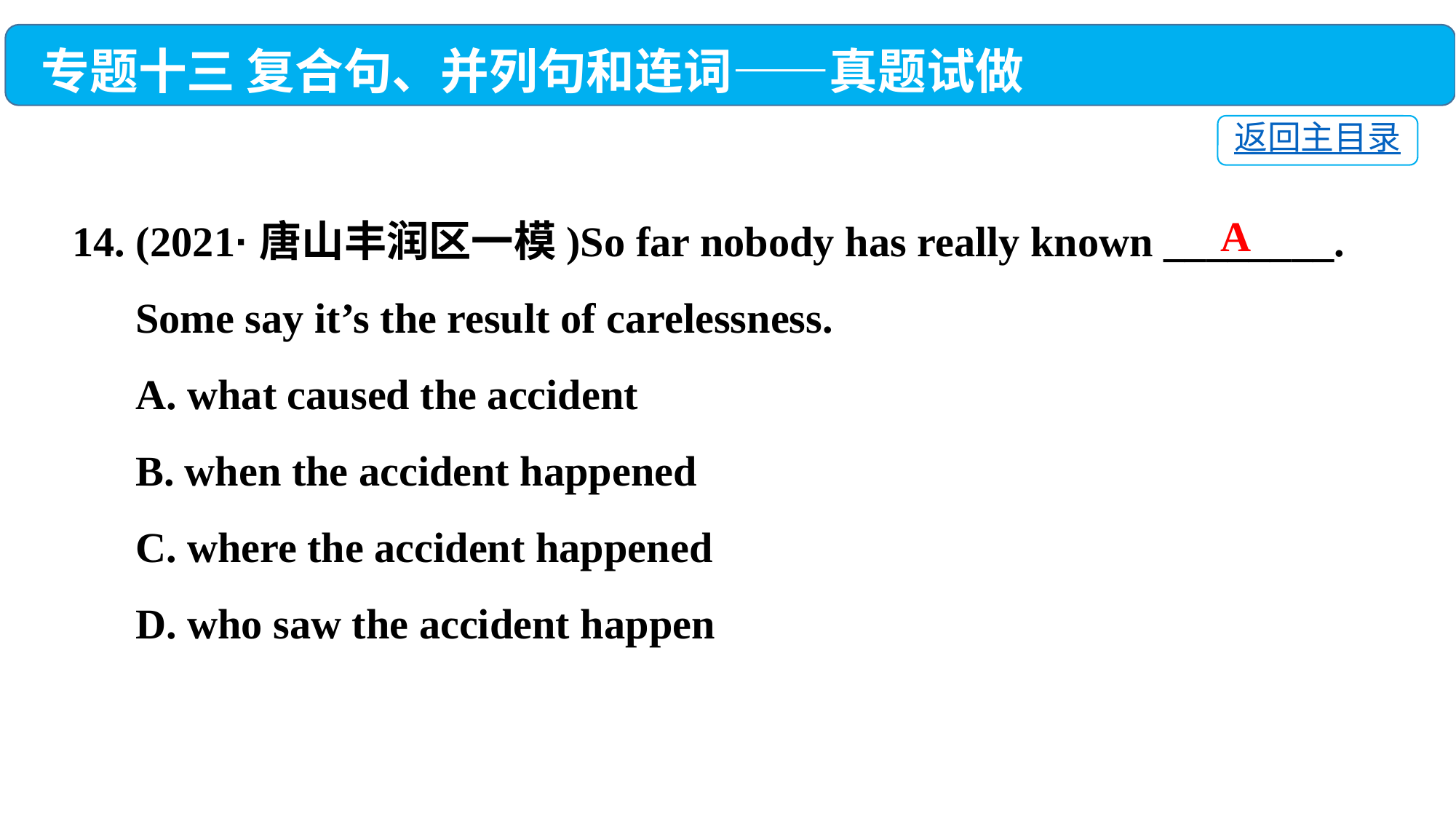

专题十三 复合句、并列句和连词——真题试做
返回主目录
14. (2021·唐山丰润区一模)So far nobody has really known ________.
      Some say it’s the result of carelessness.
      A. what caused the accident
      B. when the accident happened
      C. where the accident happened
      D. who saw the accident happen

A